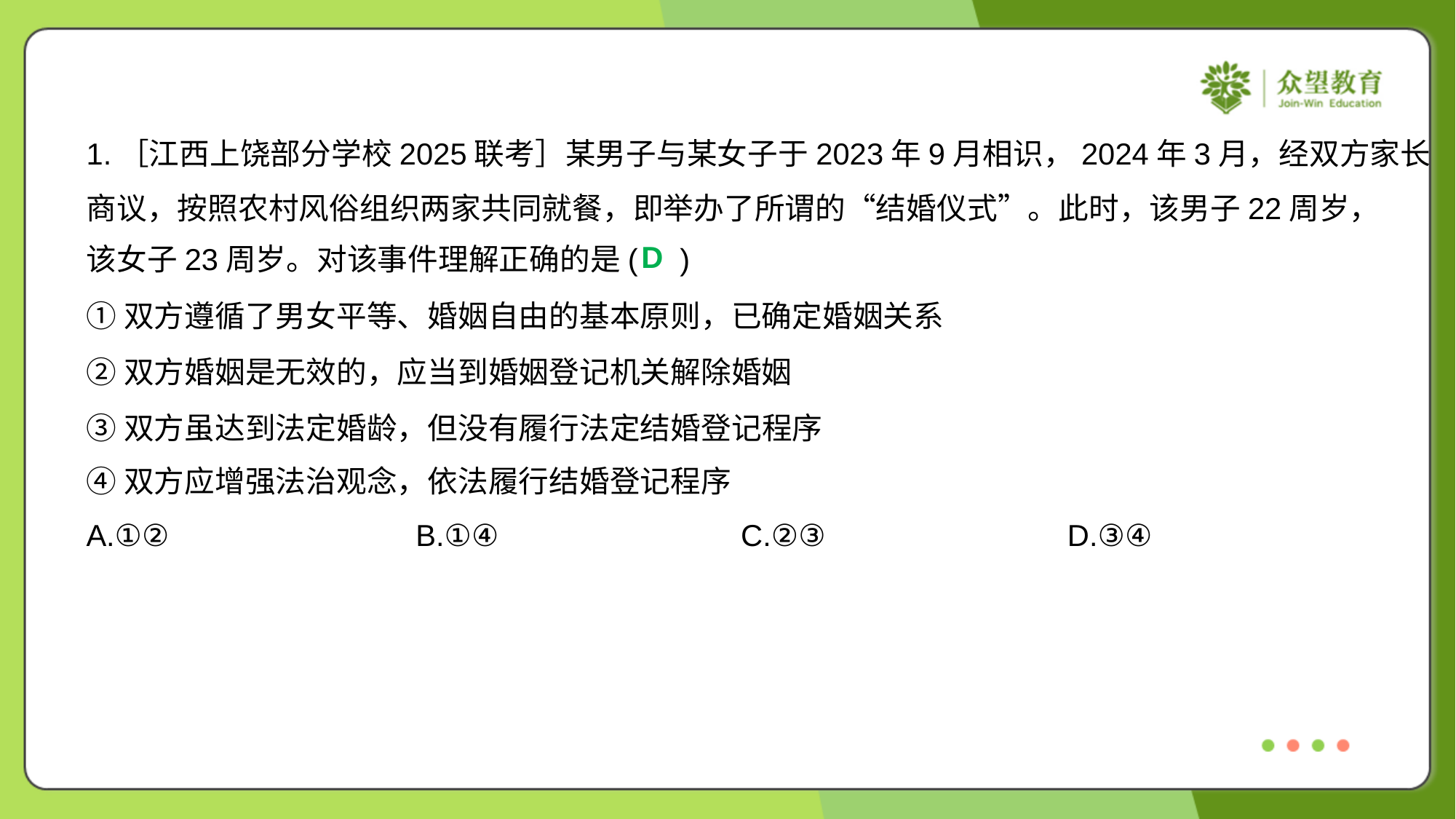

1.［江西上饶部分学校2025联考］某男子与某女子于2023年9月相识，2024年3月，经双方家长
商议，按照农村风俗组织两家共同就餐，即举办了所谓的“结婚仪式”。此时，该男子22周岁，
该女子23周岁。对该事件理解正确的是(     )
D
①双方遵循了男女平等、婚姻自由的基本原则，已确定婚姻关系
②双方婚姻是无效的，应当到婚姻登记机关解除婚姻
③双方虽达到法定婚龄，但没有履行法定结婚登记程序
④双方应增强法治观念，依法履行结婚登记程序
A.①②	B.①④	C.②③	D.③④